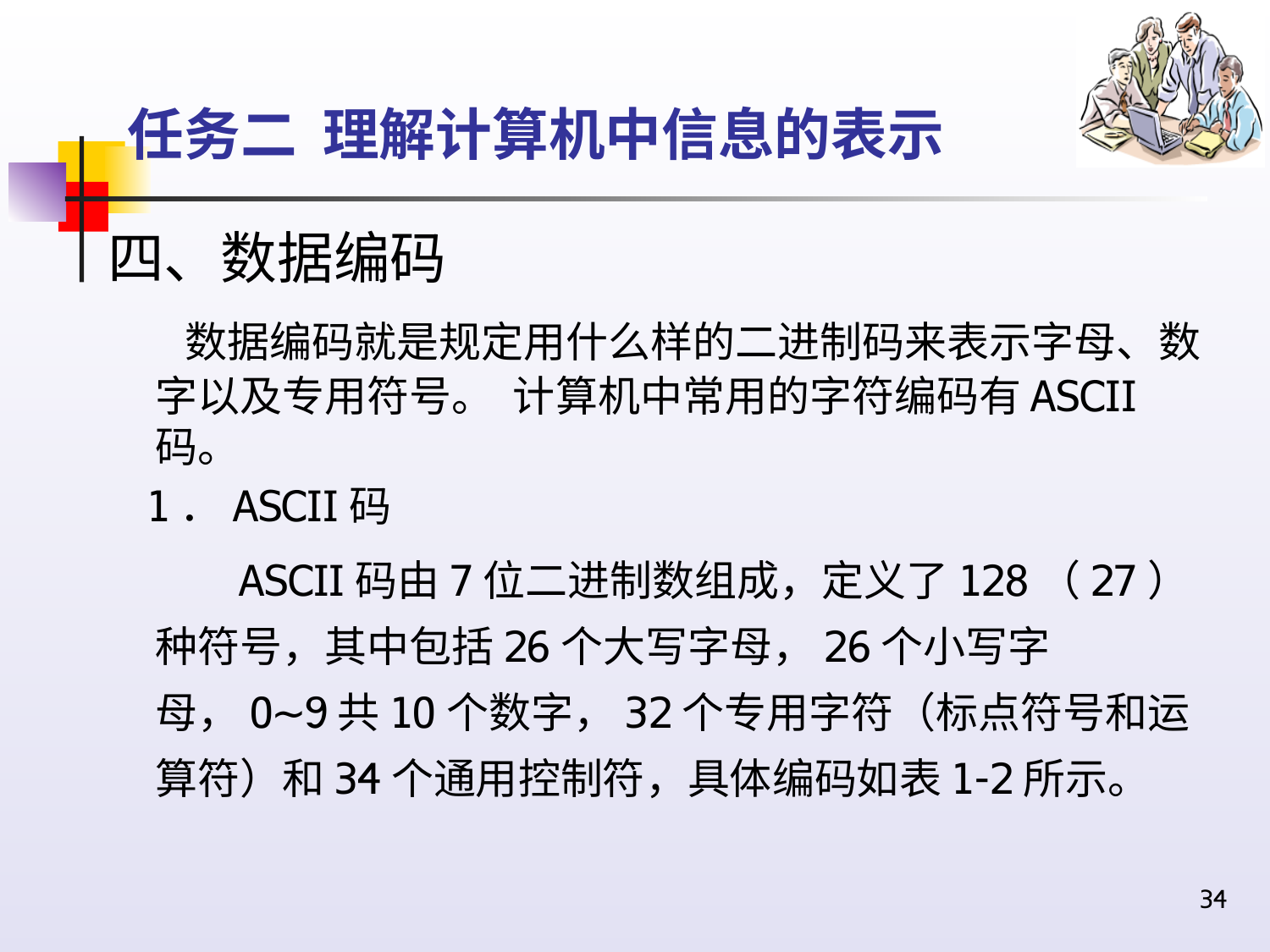

# 任务二  理解计算机中信息的表示
四、数据编码
     数据编码就是规定用什么样的二进制码来表示字母、数字以及专用符号。  计算机中常用的字符编码有ASCII码。
   1．ASCII码
          ASCII码由7位二进制数组成，定义了128（27）种符号，其中包括26个大写字母，26个小写字母，0~9共10个数字，32个专用字符（标点符号和运算符）和34个通用控制符，具体编码如表1-2所示。
34